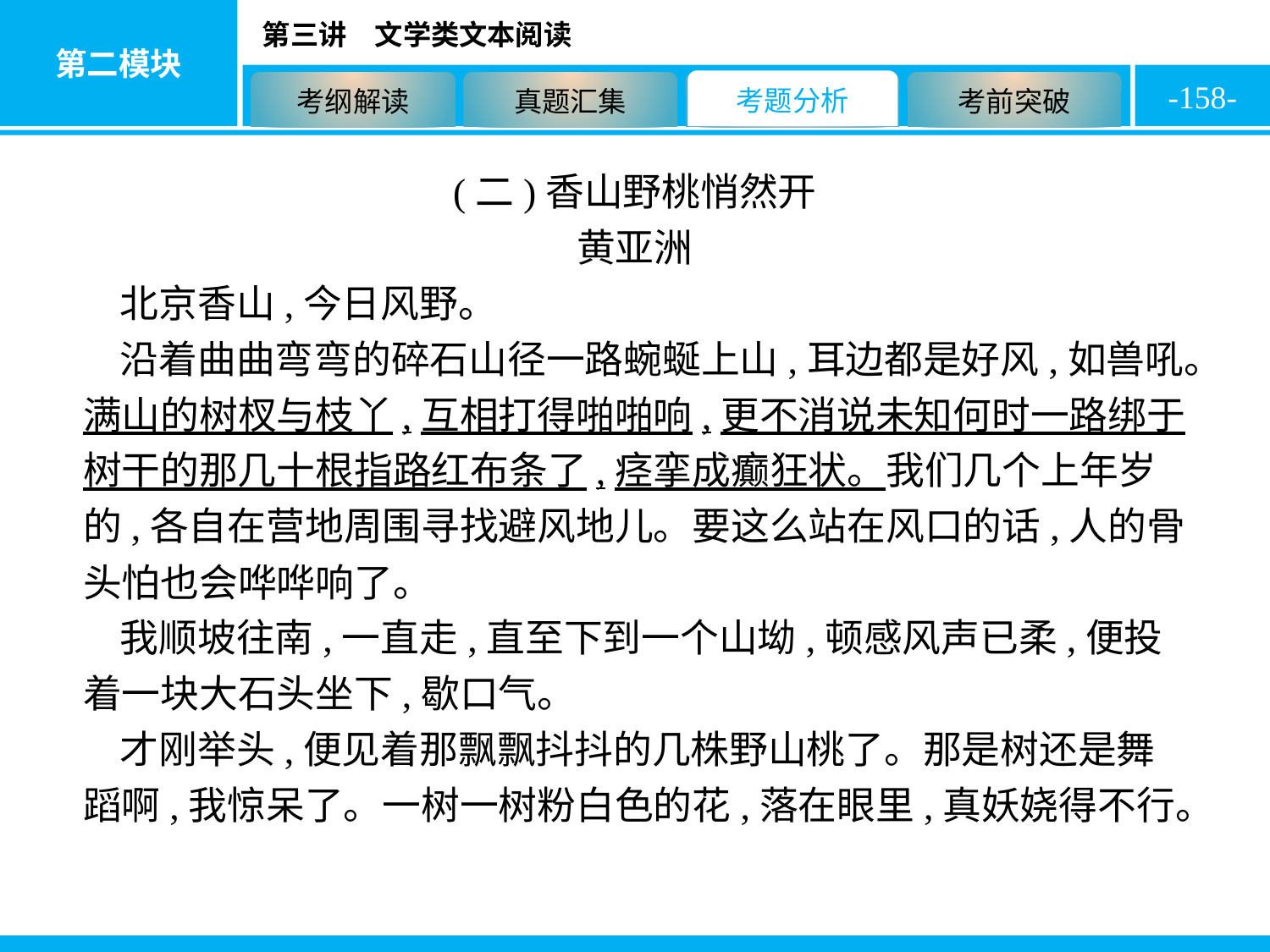

-158-
(二)香山野桃悄然开
黄亚洲
北京香山,今日风野。
沿着曲曲弯弯的碎石山径一路蜿蜒上山,耳边都是好风,如兽吼。满山的树杈与枝丫,互相打得啪啪响,更不消说未知何时一路绑于树干的那几十根指路红布条了,痉挛成癫狂状。我们几个上年岁的,各自在营地周围寻找避风地儿。要这么站在风口的话,人的骨头怕也会哗哗响了。
我顺坡往南,一直走,直至下到一个山坳,顿感风声已柔,便投着一块大石头坐下,歇口气。
才刚举头,便见着那飘飘抖抖的几株野山桃了。那是树还是舞蹈啊,我惊呆了。一树一树粉白色的花,落在眼里,真妖娆得不行。